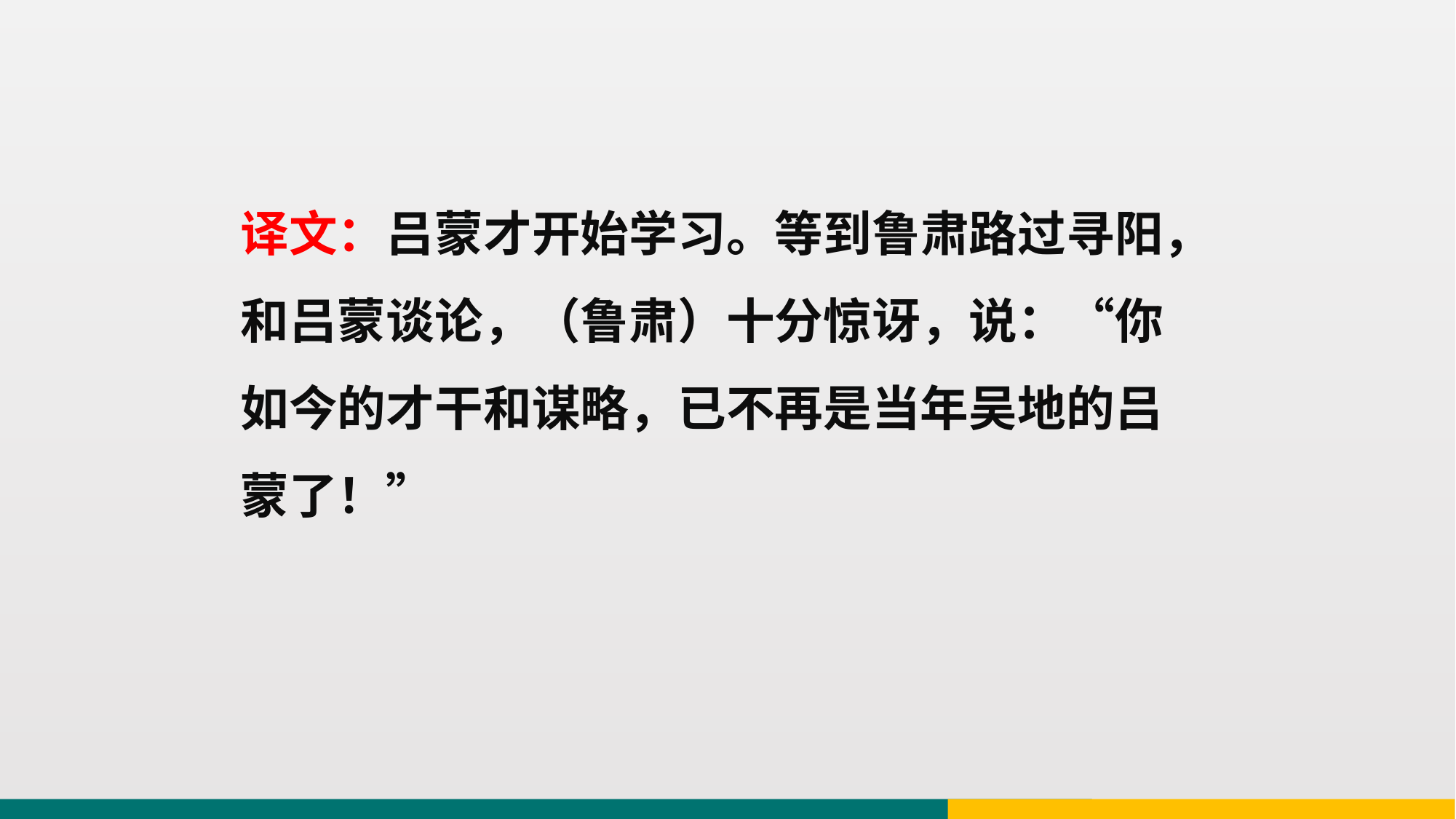

译文：吕蒙才开始学习。等到鲁肃路过寻阳，和吕蒙谈论，（鲁肃）十分惊讶，说：“你如今的才干和谋略，已不再是当年吴地的吕蒙了！”